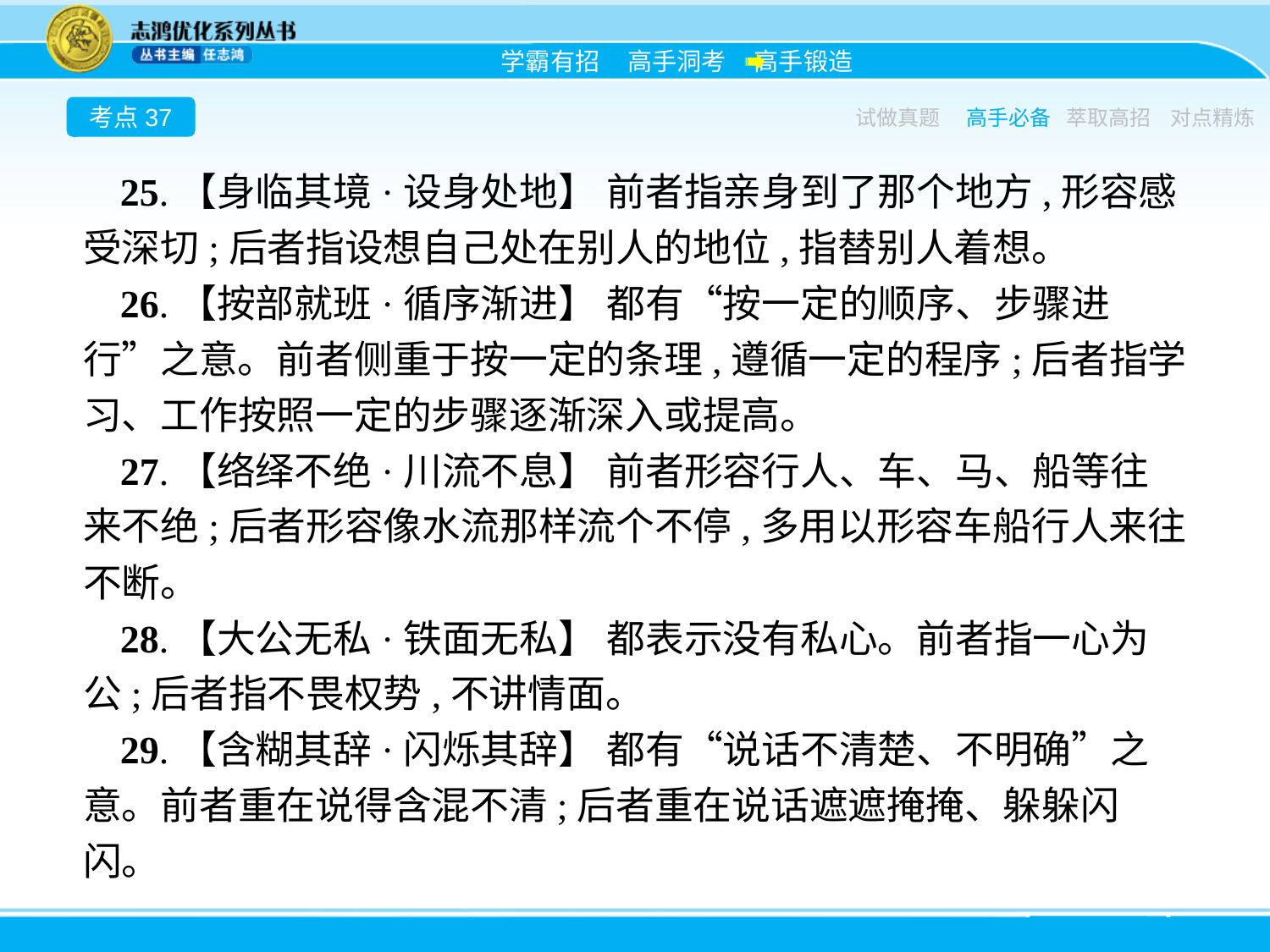

考点37
试做真题
高手必备
萃取高招
对点精炼
25.【身临其境·设身处地】 前者指亲身到了那个地方,形容感受深切;后者指设想自己处在别人的地位,指替别人着想。
26.【按部就班·循序渐进】 都有“按一定的顺序、步骤进行”之意。前者侧重于按一定的条理,遵循一定的程序;后者指学习、工作按照一定的步骤逐渐深入或提高。
27.【络绎不绝·川流不息】 前者形容行人、车、马、船等往来不绝;后者形容像水流那样流个不停,多用以形容车船行人来往不断。
28.【大公无私·铁面无私】 都表示没有私心。前者指一心为公;后者指不畏权势,不讲情面。
29.【含糊其辞·闪烁其辞】 都有“说话不清楚、不明确”之意。前者重在说得含混不清;后者重在说话遮遮掩掩、躲躲闪闪。